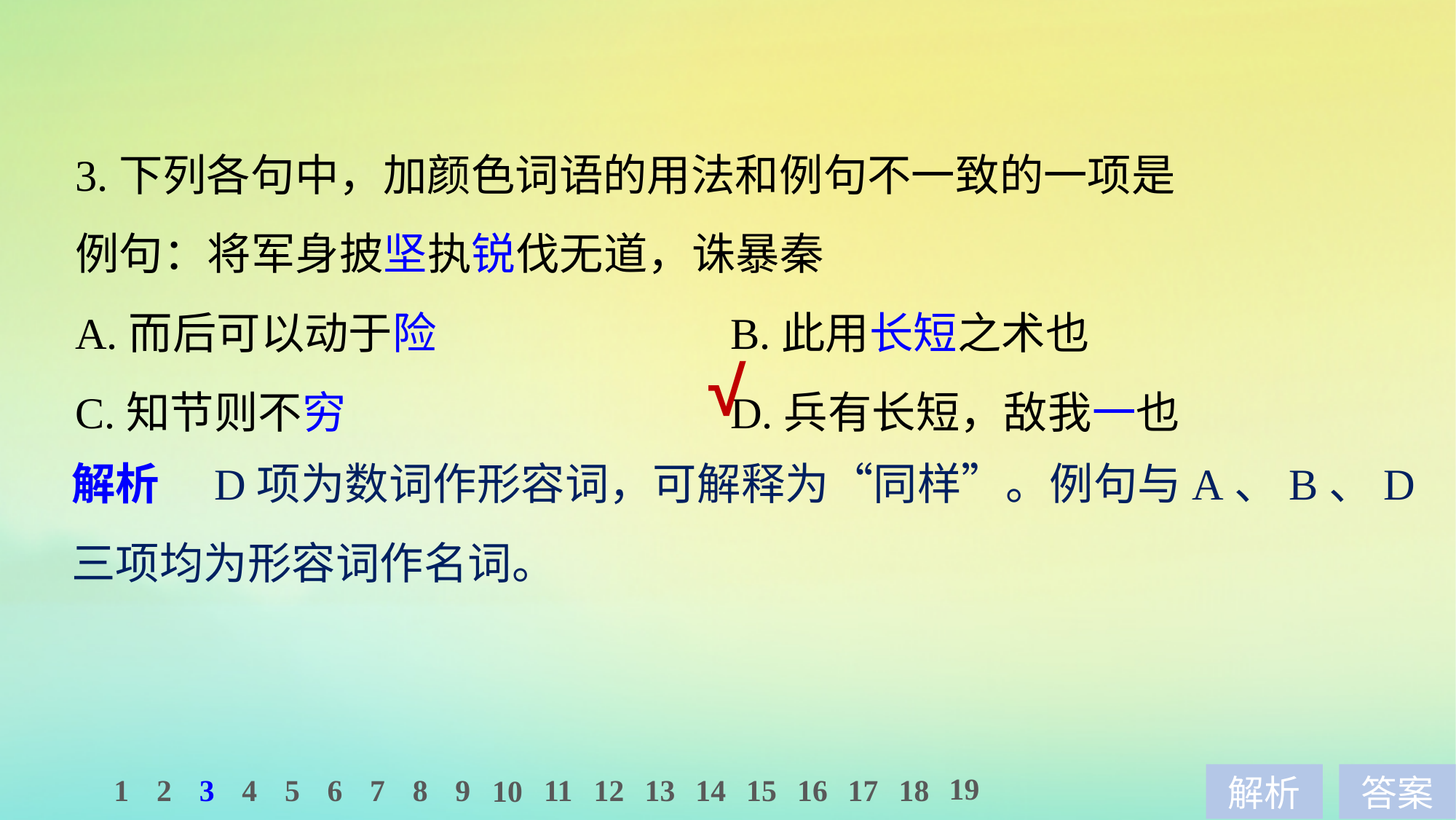

3.下列各句中，加颜色词语的用法和例句不一致的一项是
例句：将军身披坚执锐伐无道，诛暴秦
A.而后可以动于险　　　　　　	B.此用长短之术也
C.知节则不穷  				D.兵有长短，敌我一也
√
解析　D项为数词作形容词，可解释为“同样”。例句与A、B、D三项均为形容词作名词。
19
1
2
3
4
5
6
7
8
9
11
12
13
14
15
16
17
18
10
解析
答案